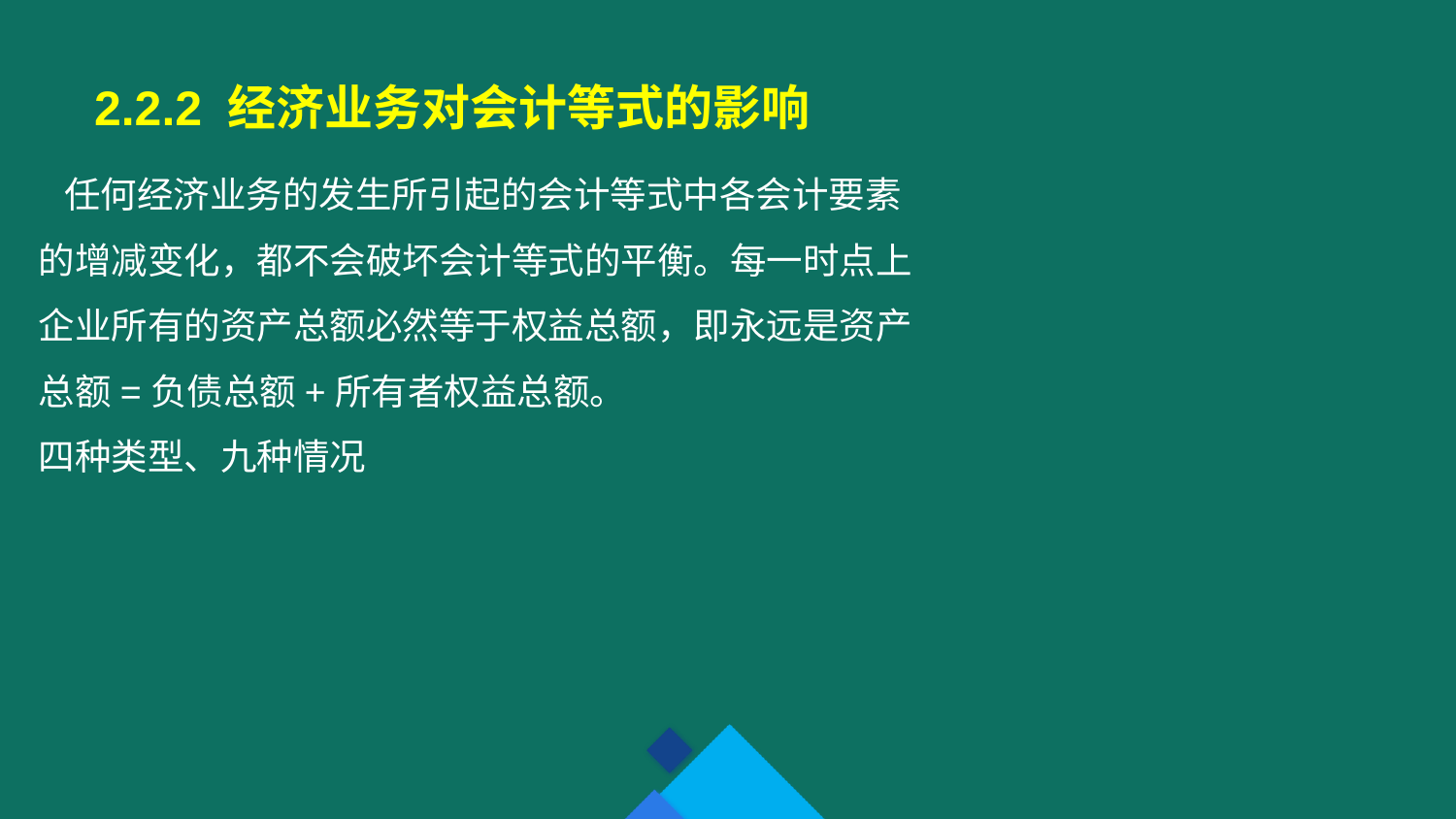

2.2.2 经济业务对会计等式的影响
  任何经济业务的发生所引起的会计等式中各会计要素的增减变化，都不会破坏会计等式的平衡。每一时点上企业所有的资产总额必然等于权益总额，即永远是资产总额=负债总额+所有者权益总额。
四种类型、九种情况